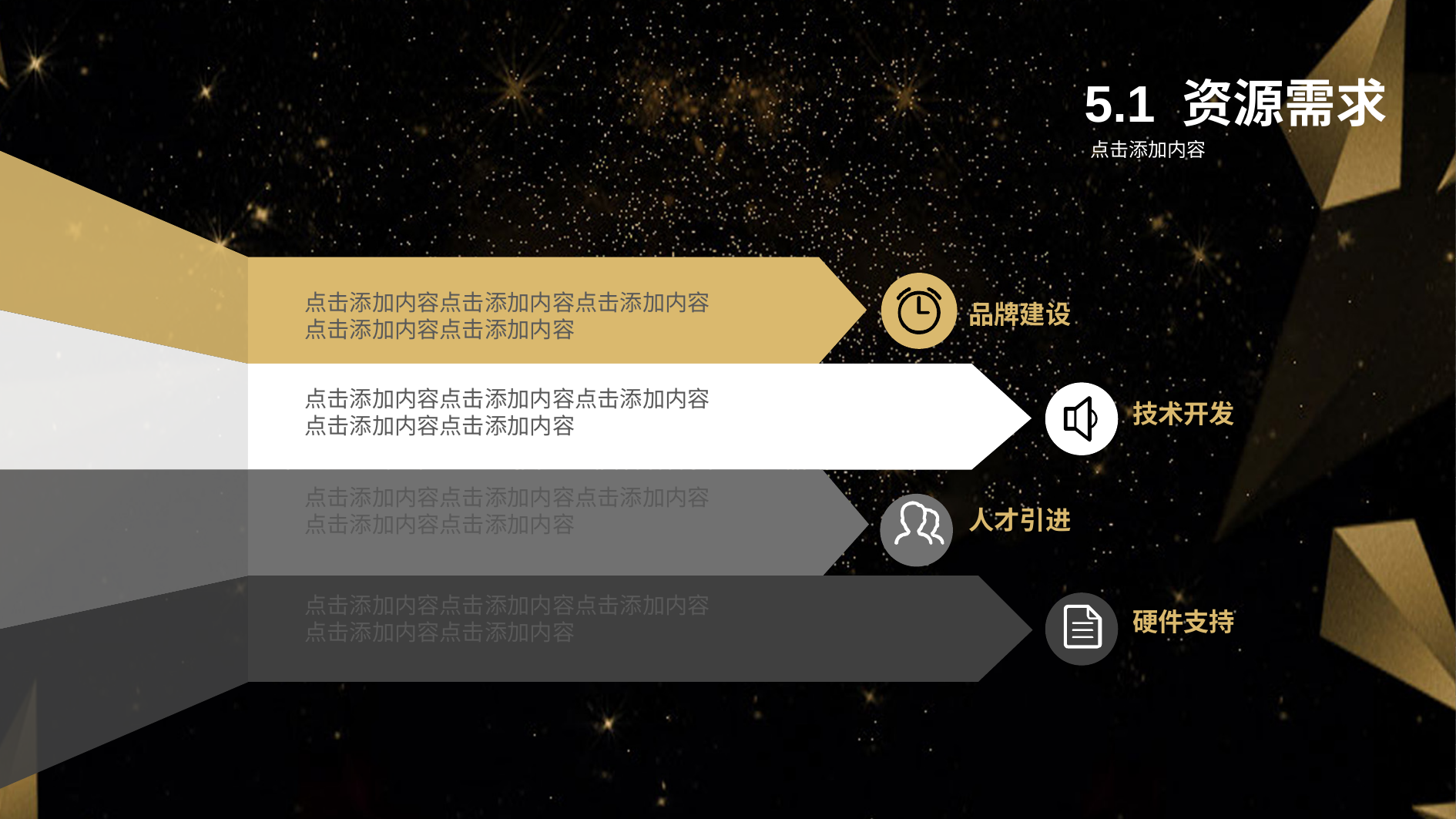

5.1 资源需求
点击添加内容

点击添加内容点击添加内容点击添加内容
点击添加内容点击添加内容

品牌建设

点击添加内容点击添加内容点击添加内容
点击添加内容点击添加内容

技术开发

点击添加内容点击添加内容点击添加内容
点击添加内容点击添加内容

人才引进

点击添加内容点击添加内容点击添加内容
点击添加内容点击添加内容

硬件支持